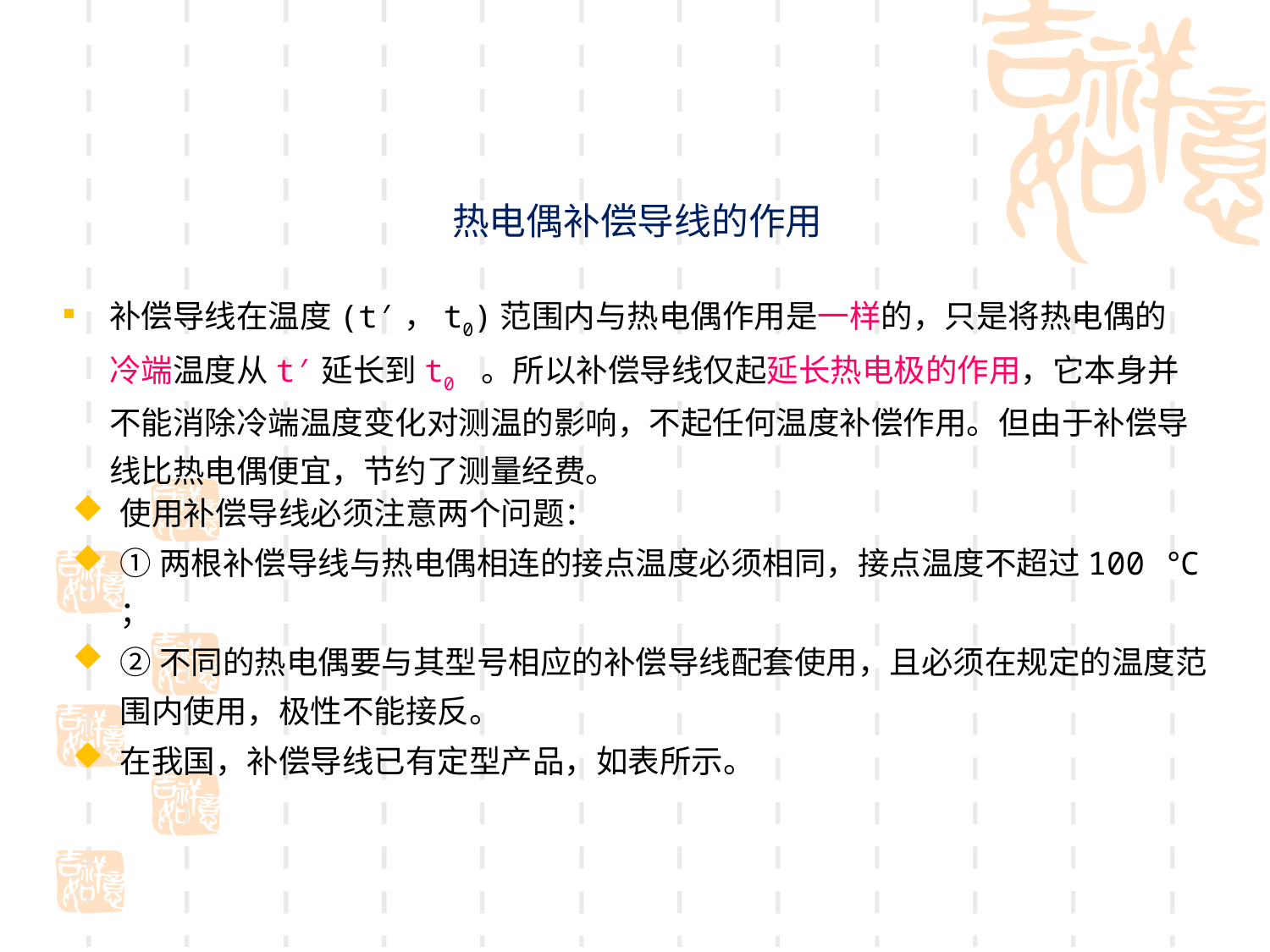

热电偶补偿导线的作用
补偿导线在温度(t′，t0)范围内与热电偶作用是一样的，只是将热电偶的冷端温度从t′延长到t0 。所以补偿导线仅起延长热电极的作用，它本身并不能消除冷端温度变化对测温的影响，不起任何温度补偿作用。但由于补偿导线比热电偶便宜，节约了测量经费。
使用补偿导线必须注意两个问题：
①两根补偿导线与热电偶相连的接点温度必须相同，接点温度不超过100 ℃ ；
②不同的热电偶要与其型号相应的补偿导线配套使用，且必须在规定的温度范围内使用，极性不能接反。
在我国，补偿导线已有定型产品，如表所示。
33